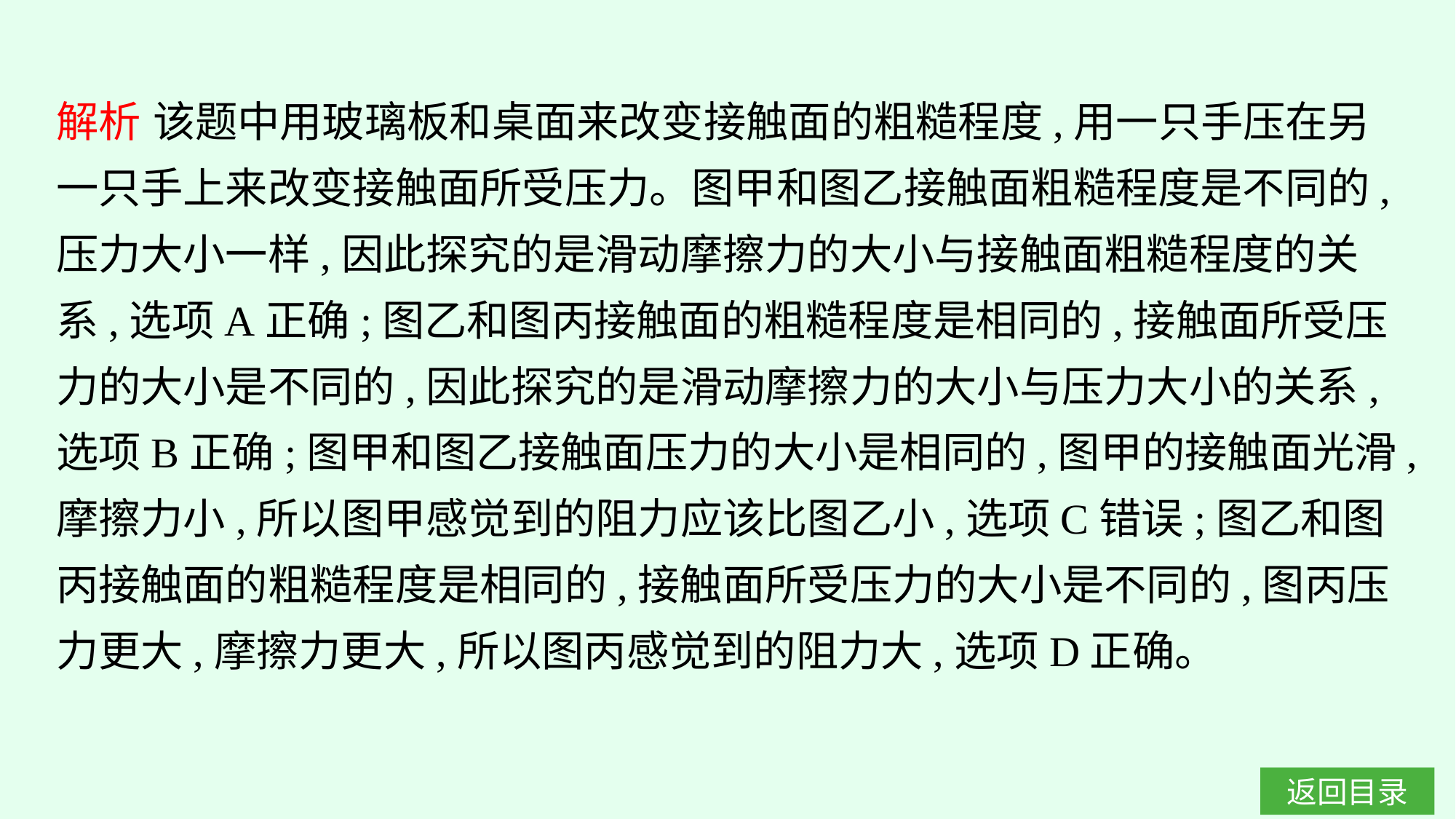

解析 该题中用玻璃板和桌面来改变接触面的粗糙程度,用一只手压在另一只手上来改变接触面所受压力。图甲和图乙接触面粗糙程度是不同的,压力大小一样,因此探究的是滑动摩擦力的大小与接触面粗糙程度的关系,选项A正确;图乙和图丙接触面的粗糙程度是相同的,接触面所受压力的大小是不同的,因此探究的是滑动摩擦力的大小与压力大小的关系,选项B正确;图甲和图乙接触面压力的大小是相同的,图甲的接触面光滑,摩擦力小,所以图甲感觉到的阻力应该比图乙小,选项C错误;图乙和图丙接触面的粗糙程度是相同的,接触面所受压力的大小是不同的,图丙压力更大,摩擦力更大,所以图丙感觉到的阻力大,选项D正确。